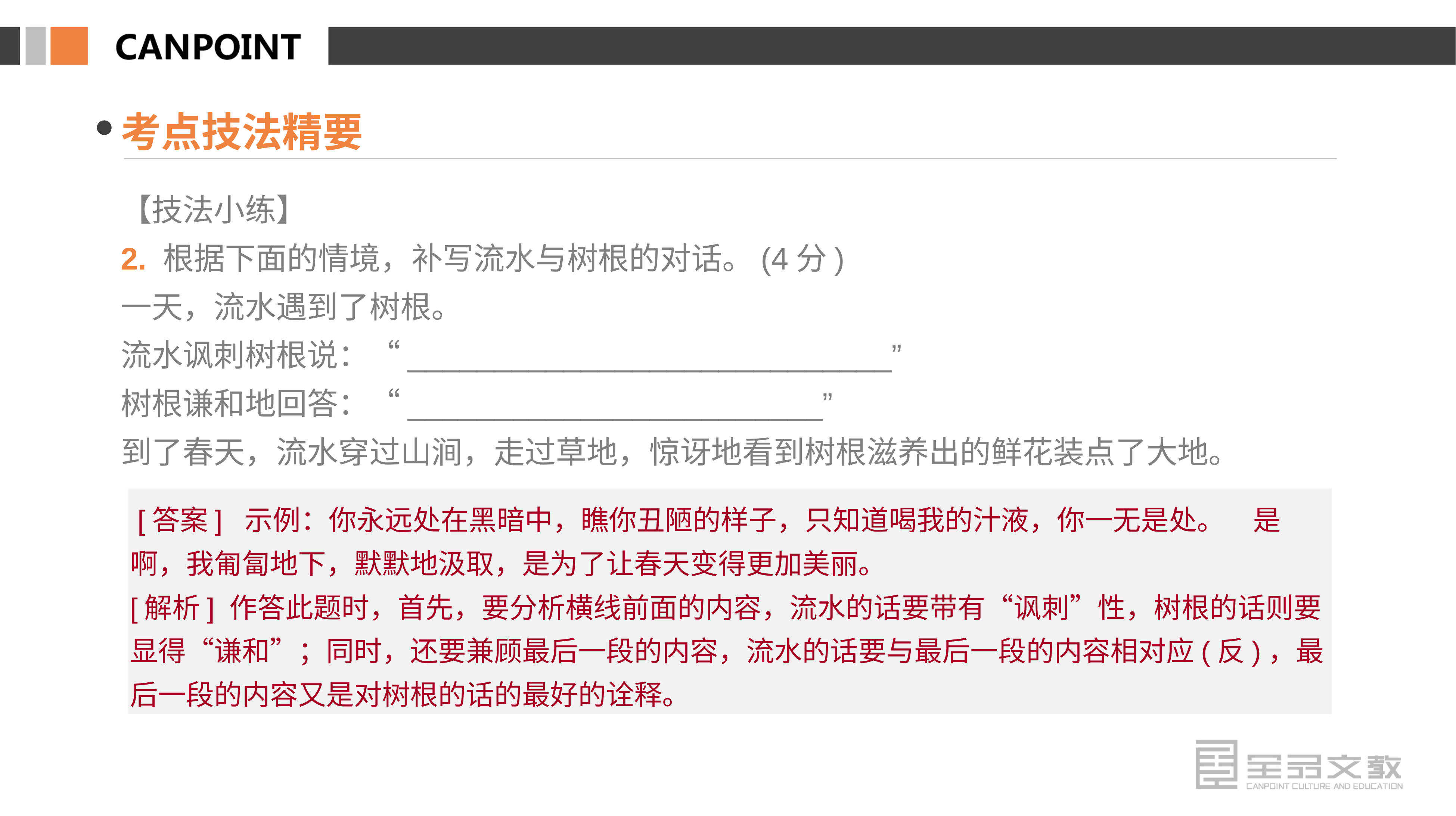

考点技法精要

【技法小练】
2. 根据下面的情境，补写流水与树根的对话。(4分)
一天，流水遇到了树根。
流水讽刺树根说：“____________________________”
树根谦和地回答：“________________________”
到了春天，流水穿过山涧，走过草地，惊讶地看到树根滋养出的鲜花装点了大地。

 [答案]  示例：你永远处在黑暗中，瞧你丑陋的样子，只知道喝我的汁液，你一无是处。　是啊，我匍匐地下，默默地汲取，是为了让春天变得更加美丽。
[解析] 作答此题时，首先，要分析横线前面的内容，流水的话要带有“讽刺”性，树根的话则要显得“谦和”；同时，还要兼顾最后一段的内容，流水的话要与最后一段的内容相对应(反)，最后一段的内容又是对树根的话的最好的诠释。